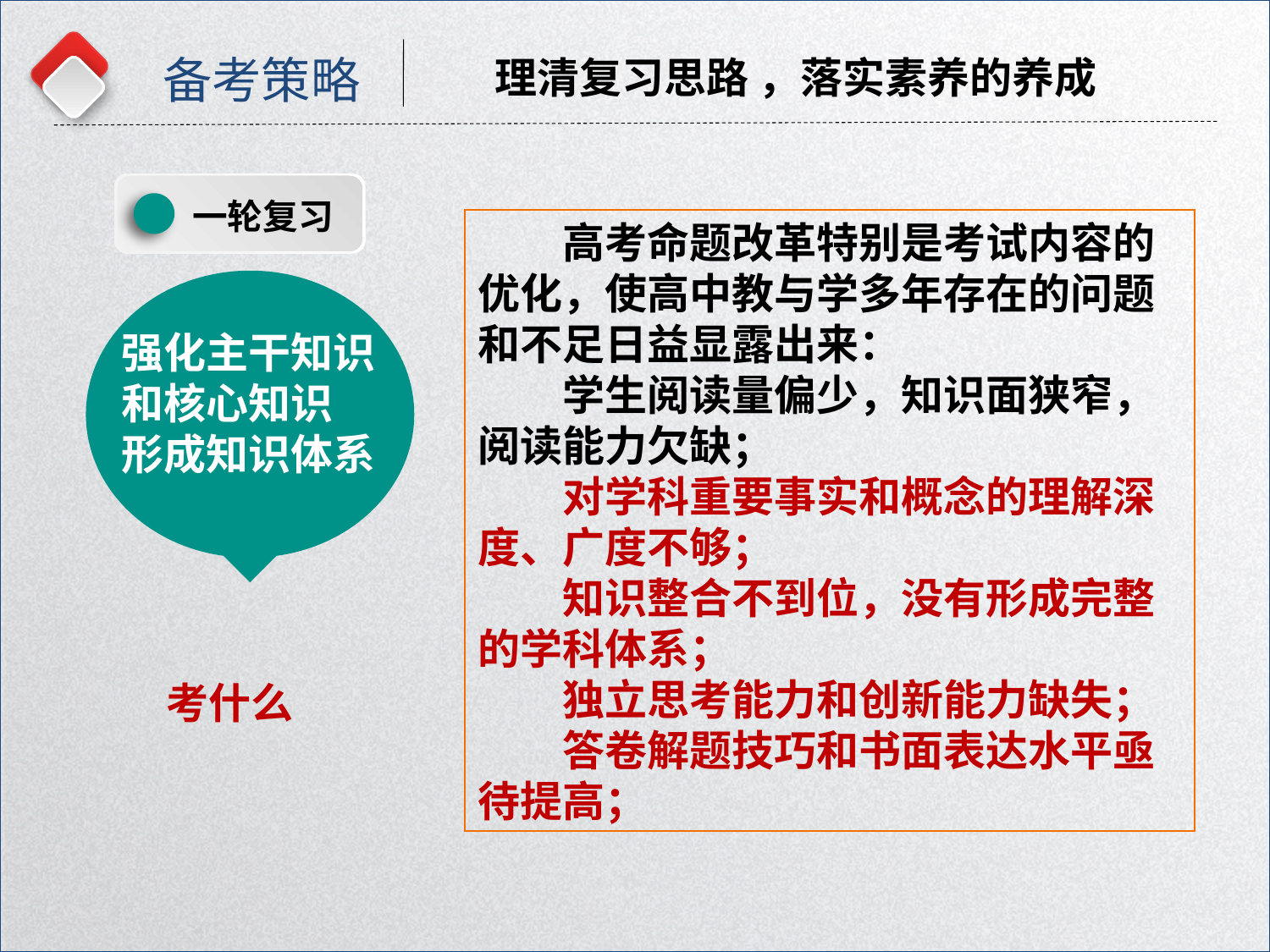

备考策略
理清复习思路 ，落实素养的养成

一轮复习
高考命题改革特别是考试内容的优化，使高中教与学多年存在的问题和不足日益显露出来：
学生阅读量偏少，知识面狭窄，阅读能力欠缺；
对学科重要事实和概念的理解深度、广度不够；
知识整合不到位，没有形成完整的学科体系；
独立思考能力和创新能力缺失；
答卷解题技巧和书面表达水平亟待提高；

强化主干知识和核心知识
形成知识体系

考什么